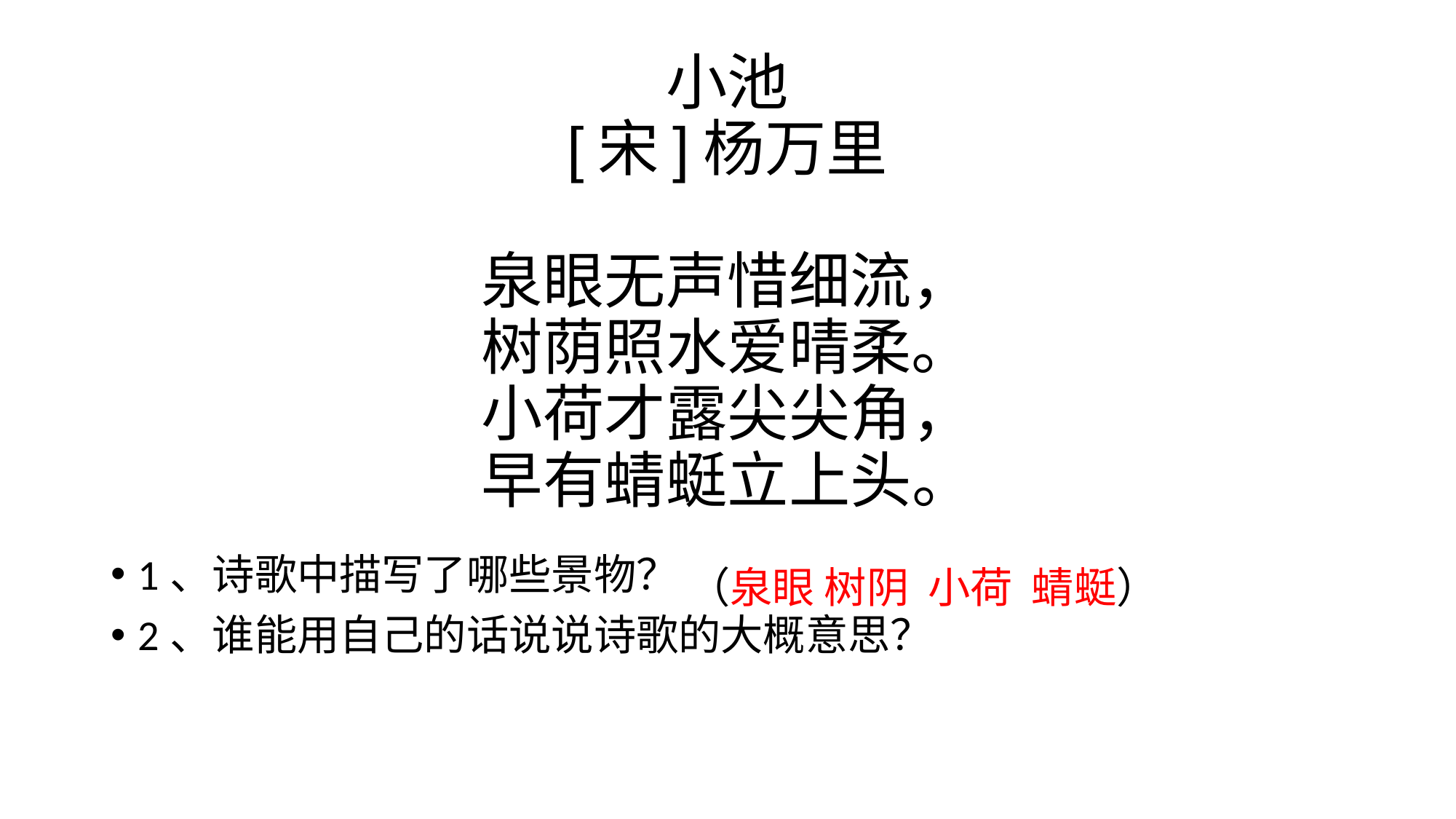

# 小池 [宋]杨万里 泉眼无声惜细流， 树荫照水爱晴柔。 小荷才露尖尖角， 早有蜻蜓立上头。
1、诗歌中描写了哪些景物？
2、谁能用自己的话说说诗歌的大概意思？
（泉眼 树阴  小荷  蜻蜓）